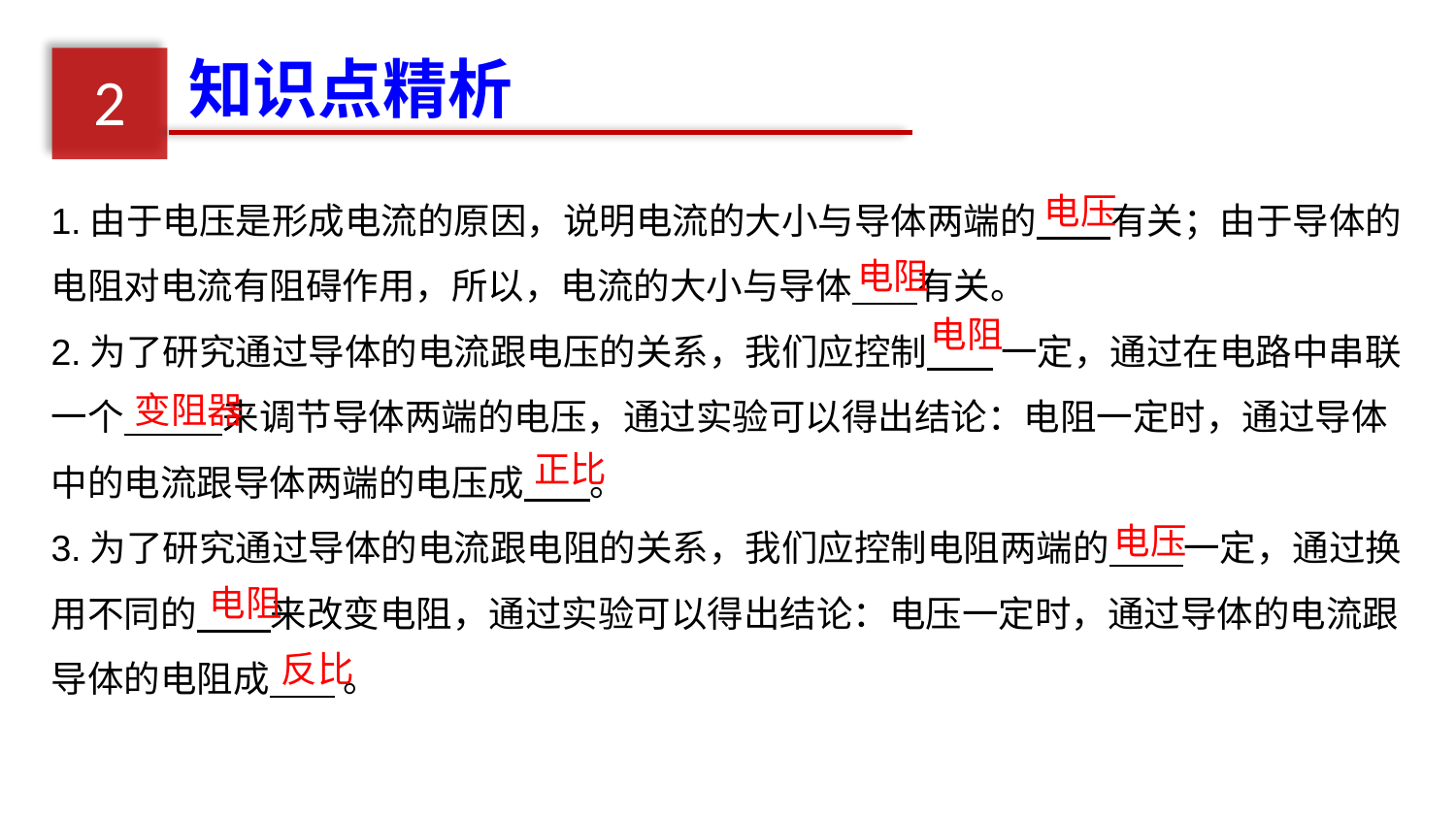

知识点精析

2
1.由于电压是形成电流的原因，说明电流的大小与导体两端的         有关；由于导体的电阻对电流有阻碍作用，所以，电流的大小与导体        有关。
2.为了研究通过导体的电流跟电压的关系，我们应控制         一定，通过在电路中串联一个            来调节导体两端的电压，通过实验可以得出结论：电阻一定时，通过导体中的电流跟导体两端的电压成        。
3.为了研究通过导体的电流跟电阻的关系，我们应控制电阻两端的         一定，通过换用不同的         来改变电阻，通过实验可以得出结论：电压一定时，通过导体的电流跟导体的电阻成         。
电压
电阻
电阻
变阻器
正比
电压
电阻
反比